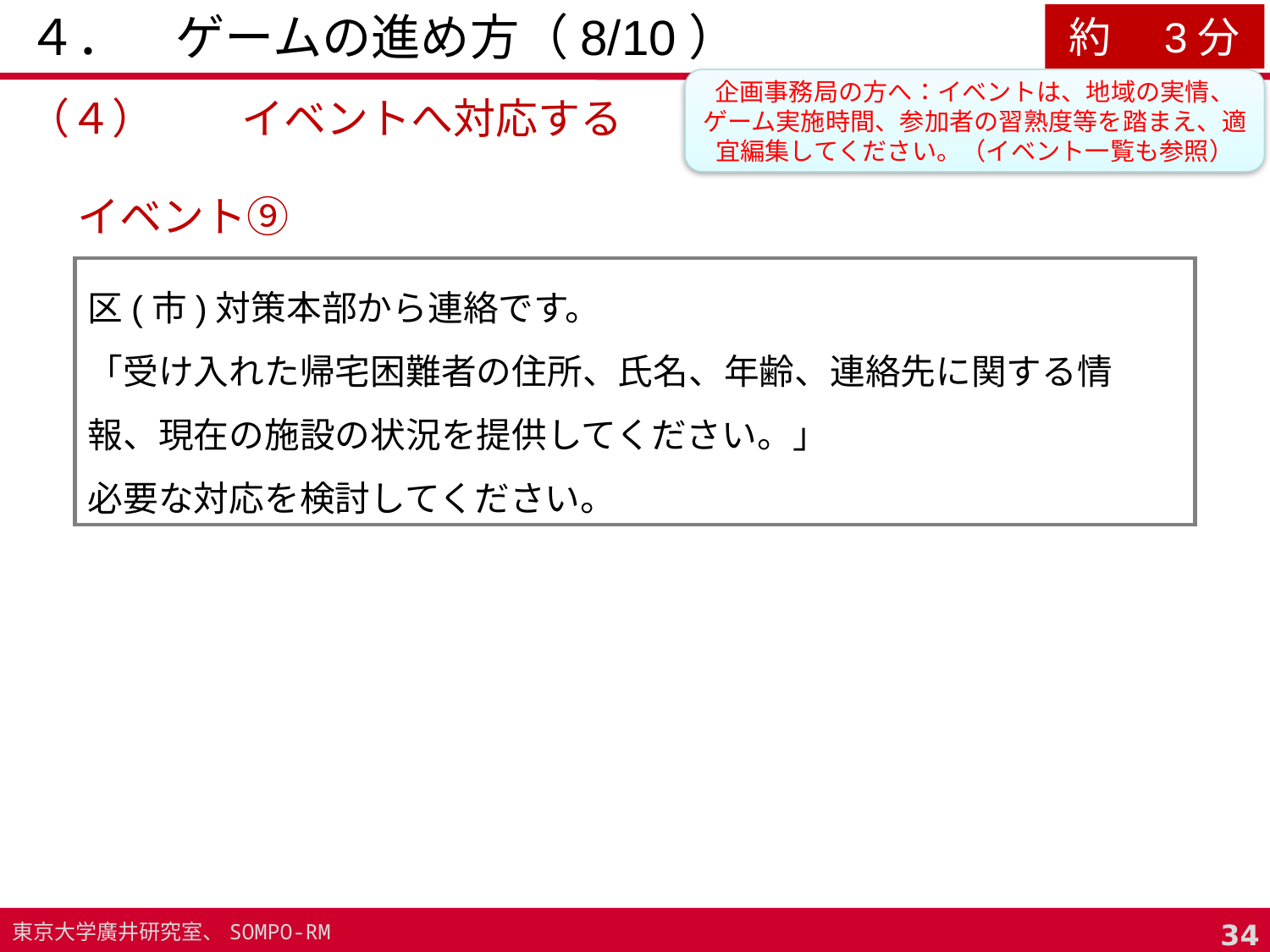

# ４．　ゲームの進め方（8/10）
約　3分
企画事務局の方へ：イベントは、地域の実情、ゲーム実施時間、参加者の習熟度等を踏まえ、適宜編集してください。（イベント一覧も参照）
（４）	イベントへ対応する
イベント⑨
区(市)対策本部から連絡です。
「受け入れた帰宅困難者の住所、氏名、年齢、連絡先に関する情報、現在の施設の状況を提供してください。」
必要な対応を検討してください。
34